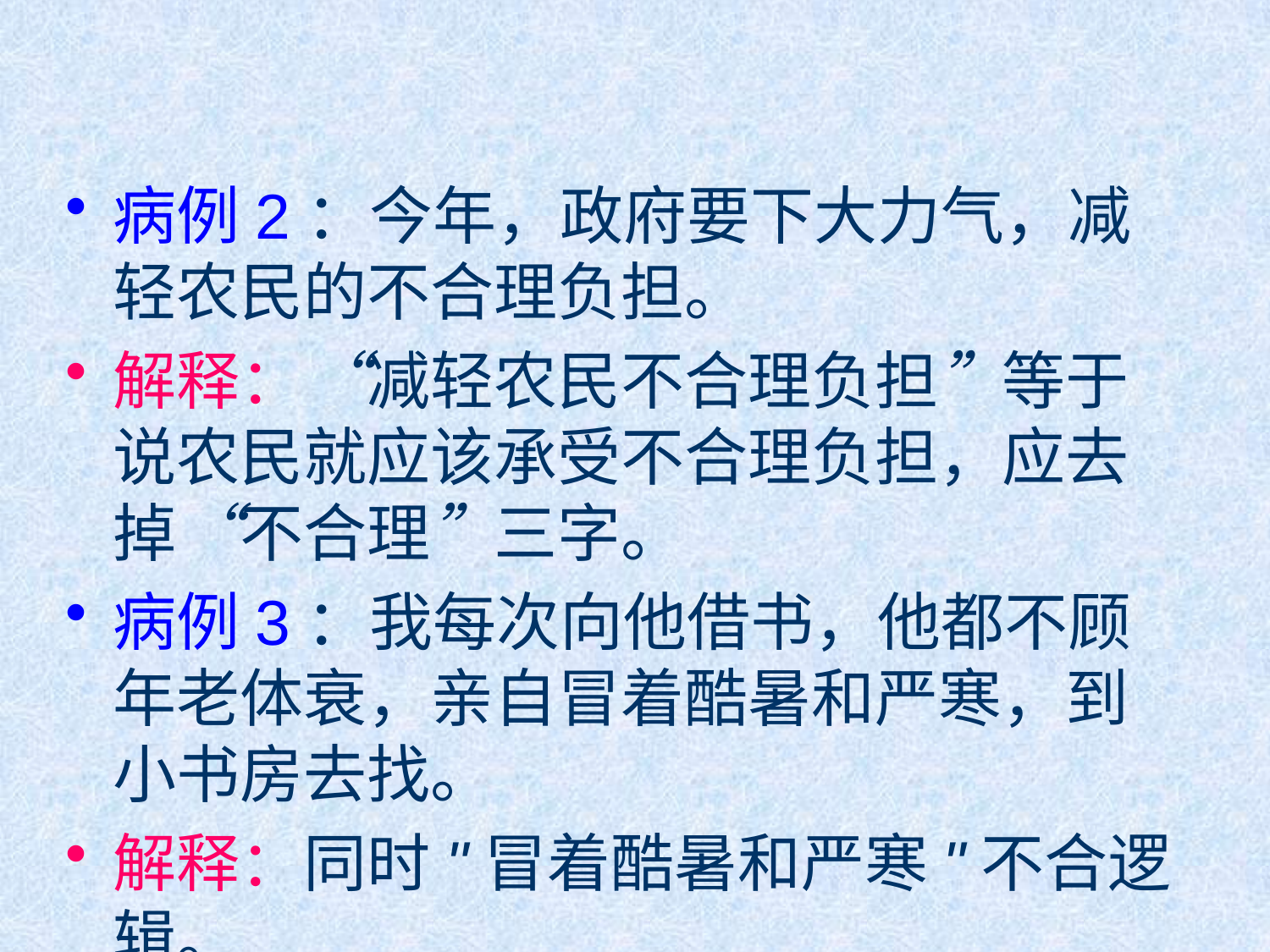

病例2：今年，政府要下大力气，减轻农民的不合理负担。
解释：“减轻农民不合理负担”等于说农民就应该承受不合理负担，应去掉“不合理”三字。
病例3：我每次向他借书，他都不顾年老体衰，亲自冒着酷暑和严寒，到小书房去找。
解释：同时"冒着酷暑和严寒"不合逻辑。